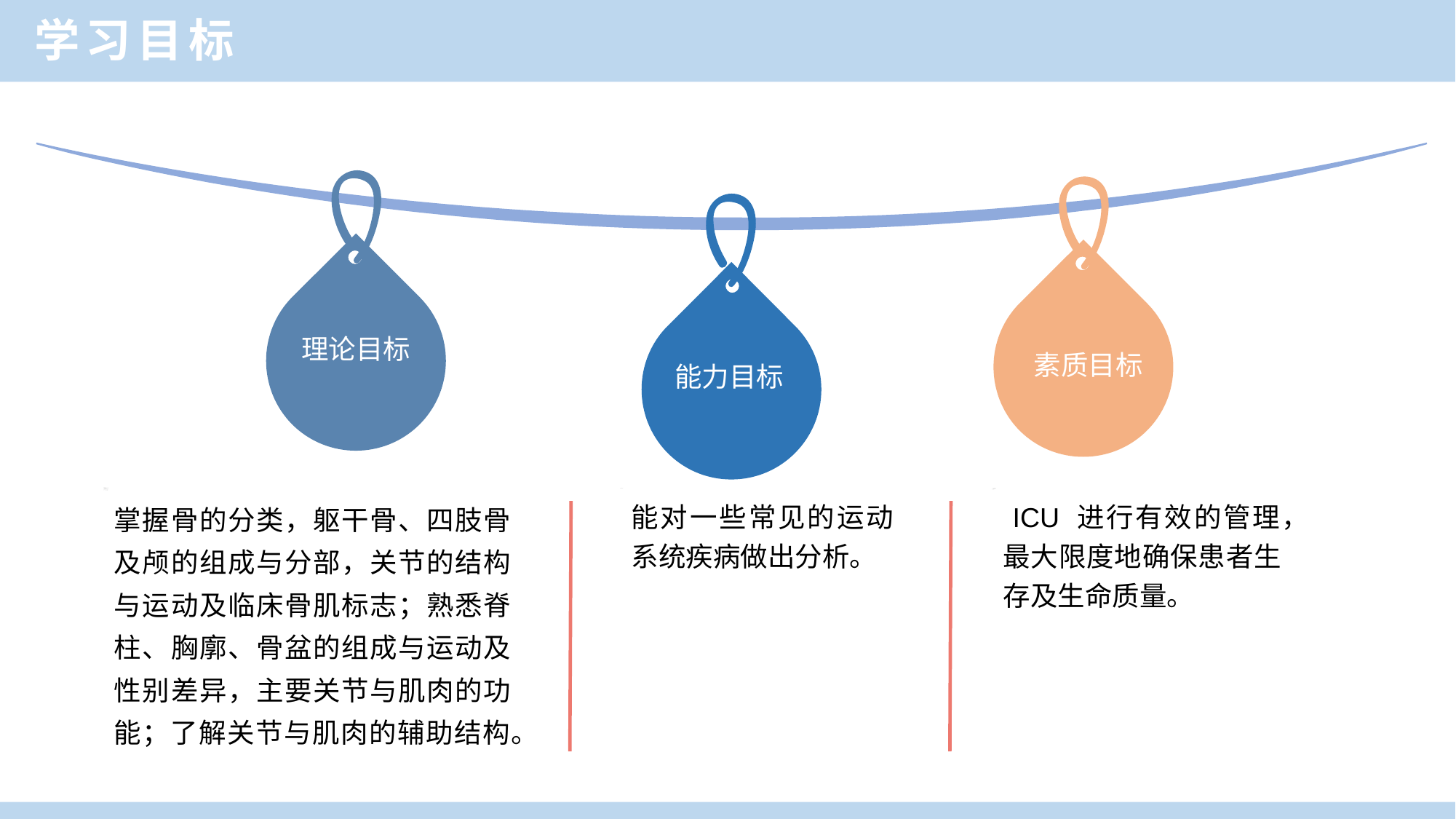

学习目标

理论目标

素质目标

能力目标
掌握骨的分类，躯干骨、四肢骨及颅的组成与分部，关节的结构与运动及临床骨肌标志；熟悉脊柱、胸廓、骨盆的组成与运动及性别差异，主要关节与肌肉的功能；了解关节与肌肉的辅助结构。
能对一些常见的运动系统疾病做出分析。
 ICU 进行有效的管理，最大限度地确保患者生存及生命质量。